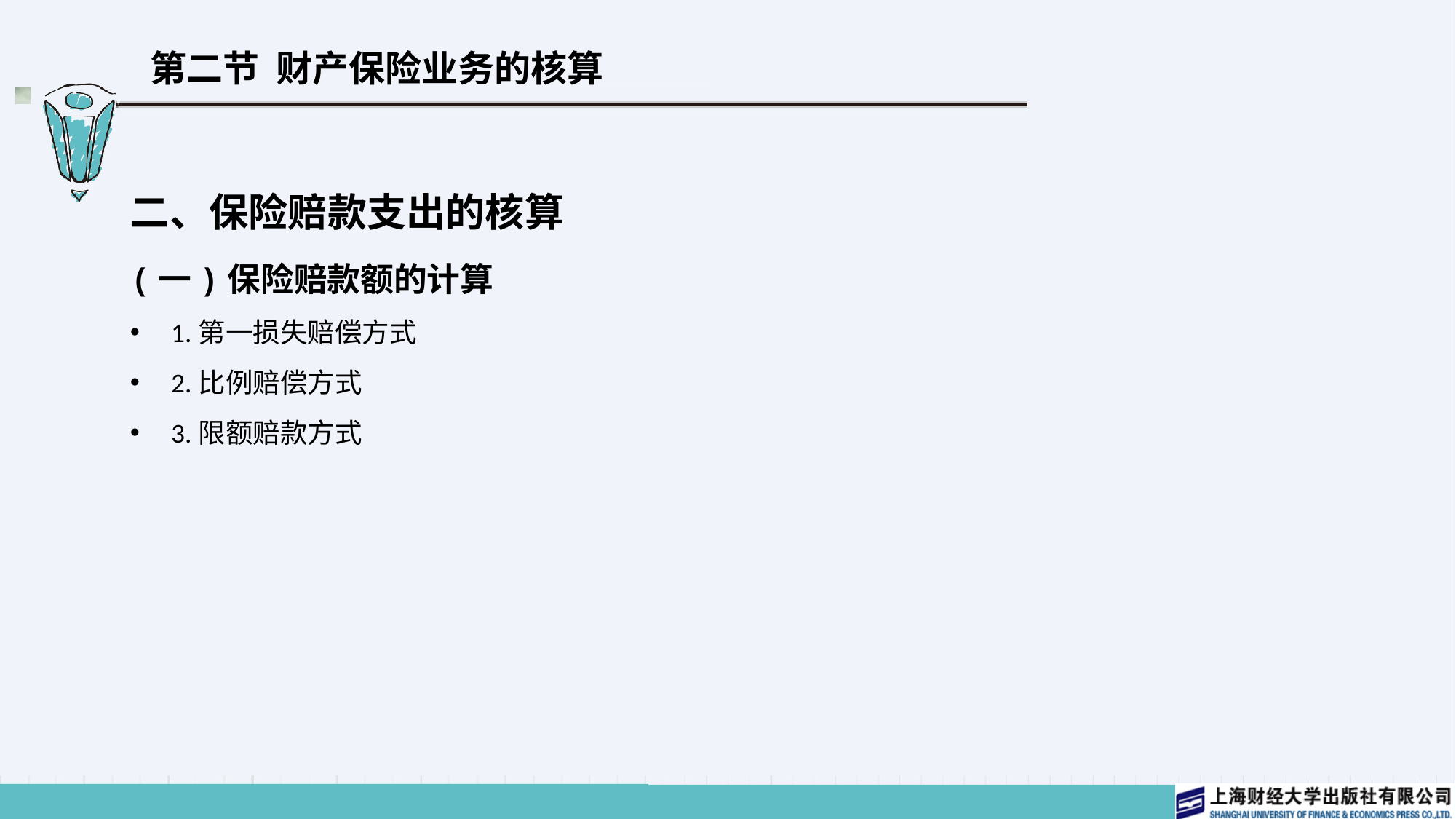

# 第二节  财产保险业务的核算
二、保险赔款支出的核算
(一)保险赔款额的计算
1.第一损失赔偿方式
2.比例赔偿方式
3.限额赔款方式